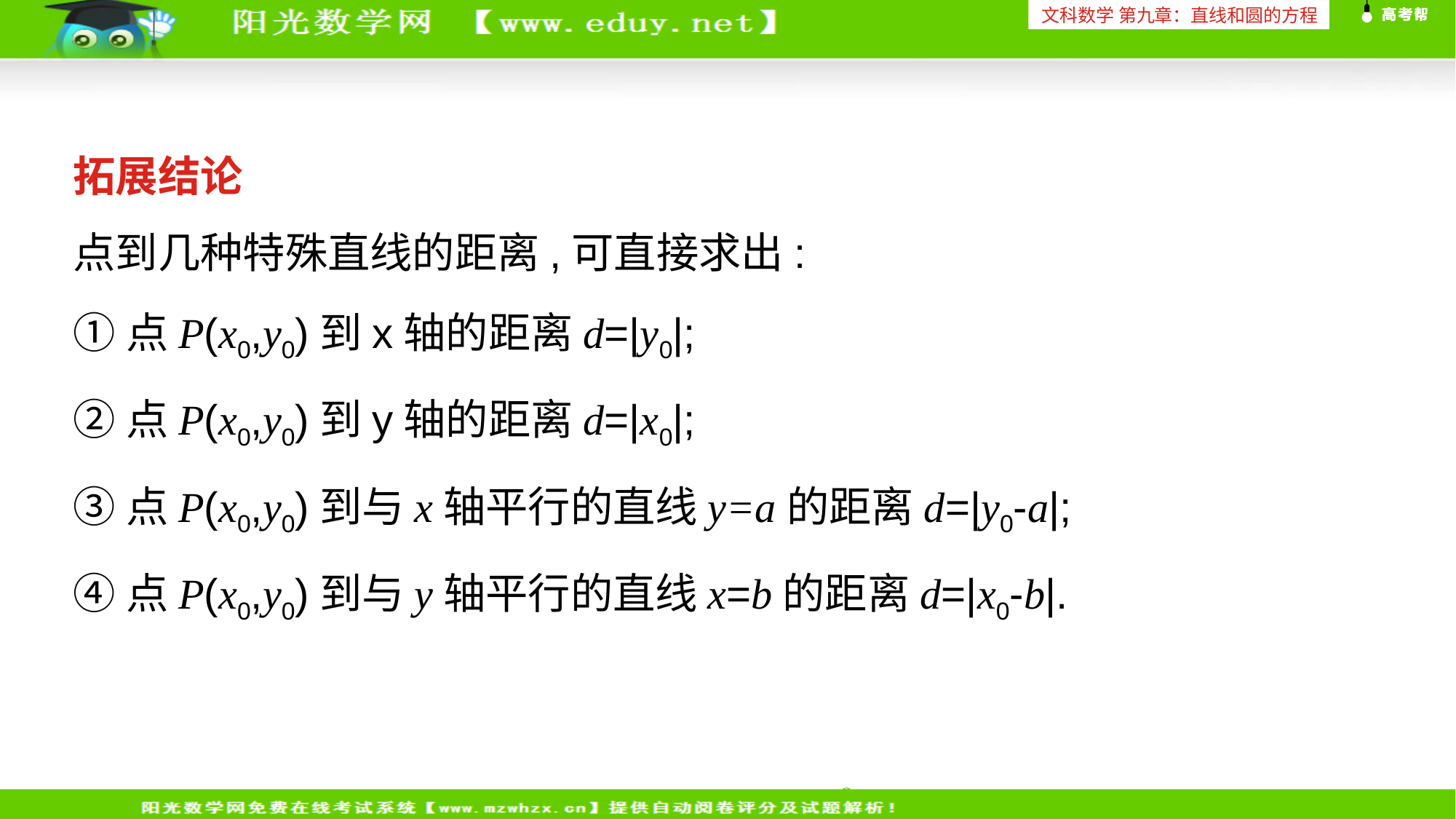

文科数学 第九章：直线和圆的方程
拓展结论
点到几种特殊直线的距离,可直接求出:
①点P(x0,y0)到x轴的距离d=|y0|;
②点P(x0,y0)到y轴的距离d=|x0|;
③点P(x0,y0)到与x轴平行的直线y=a的距离d=|y0-a|;
④点P(x0,y0)到与y轴平行的直线x=b的距离d=|x0-b|.